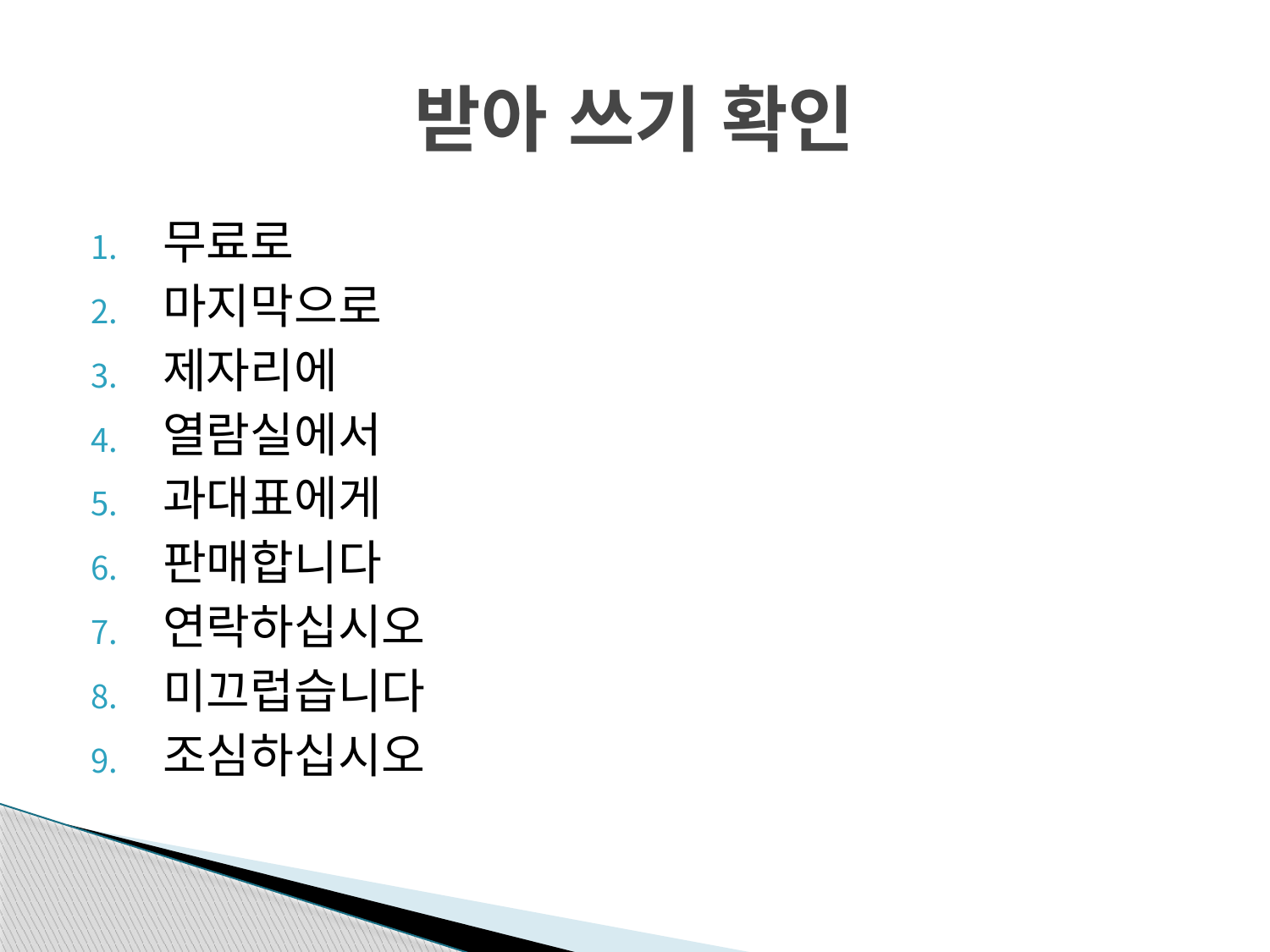

# 받아 쓰기 확인
무료로
마지막으로
제자리에
열람실에서
과대표에게
판매합니다
연락하십시오
미끄럽습니다
조심하십시오